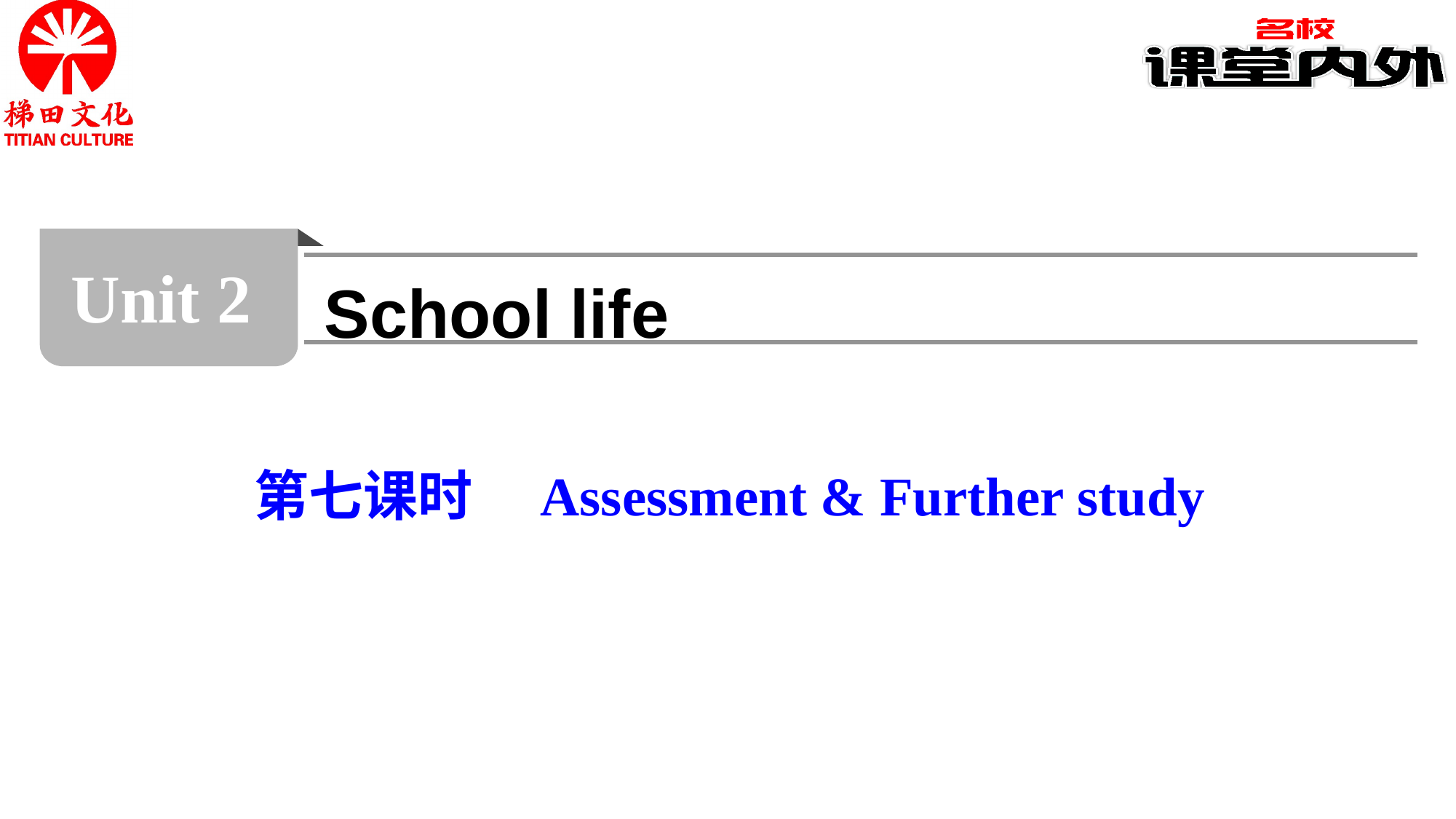

Unit 2
School life
第七课时　Assessment & Further study